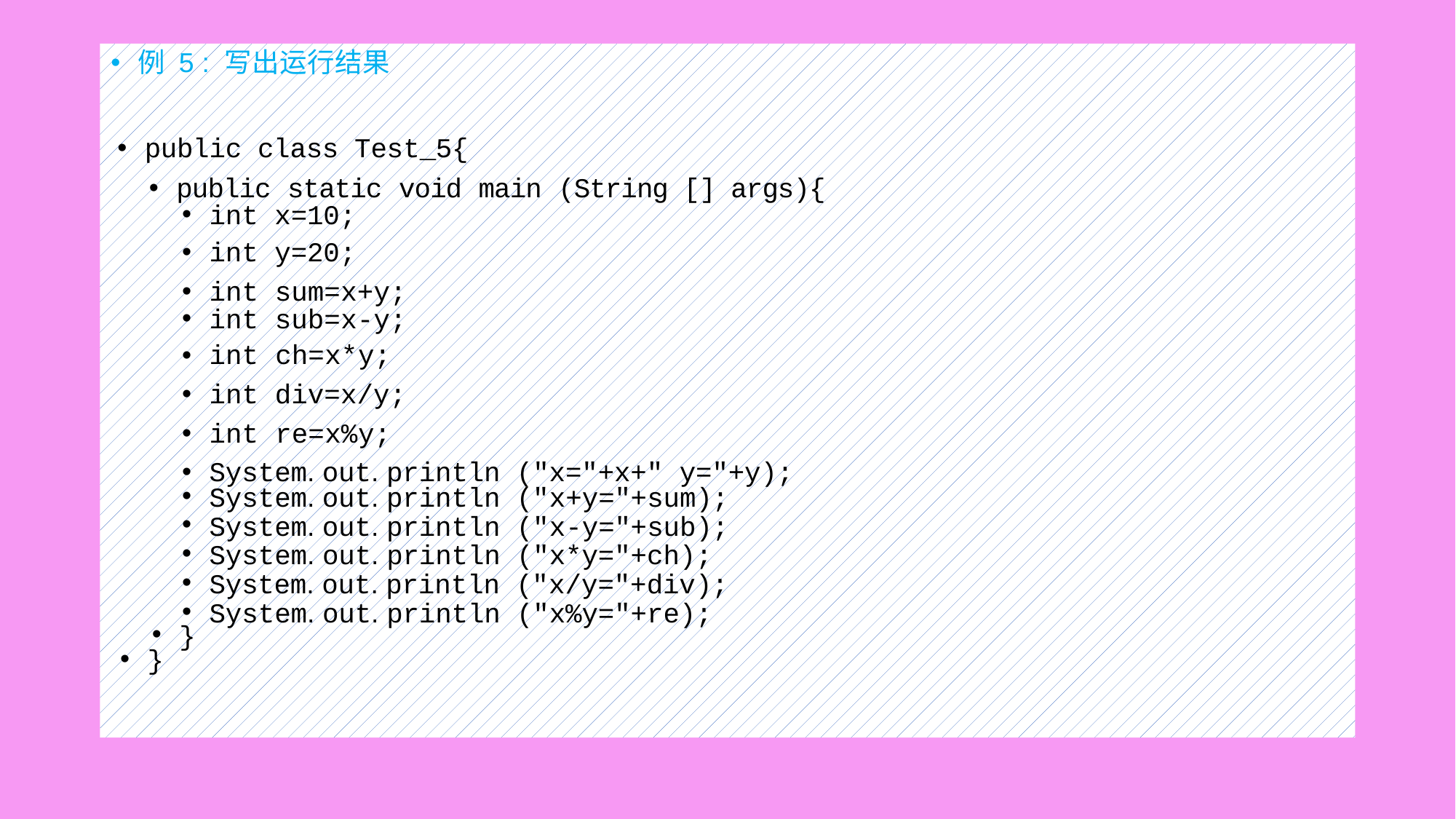

#
例 5 : 写出运行结果

public class Test_5{
public static void main (String [] args){
int x=10;
int y=20;
int sum=x+y;
int sub=x-y;
int ch=x*y;
int div=x/y;
int re=x%y;
System. out. println ("x="+x+" y="+y);
System. out. println ("x+y="+sum);
System. out. println ("x-y="+sub);
System. out. println ("x*y="+ch);
System. out. println ("x/y="+div);
System. out. println ("x%y="+re);
}
}